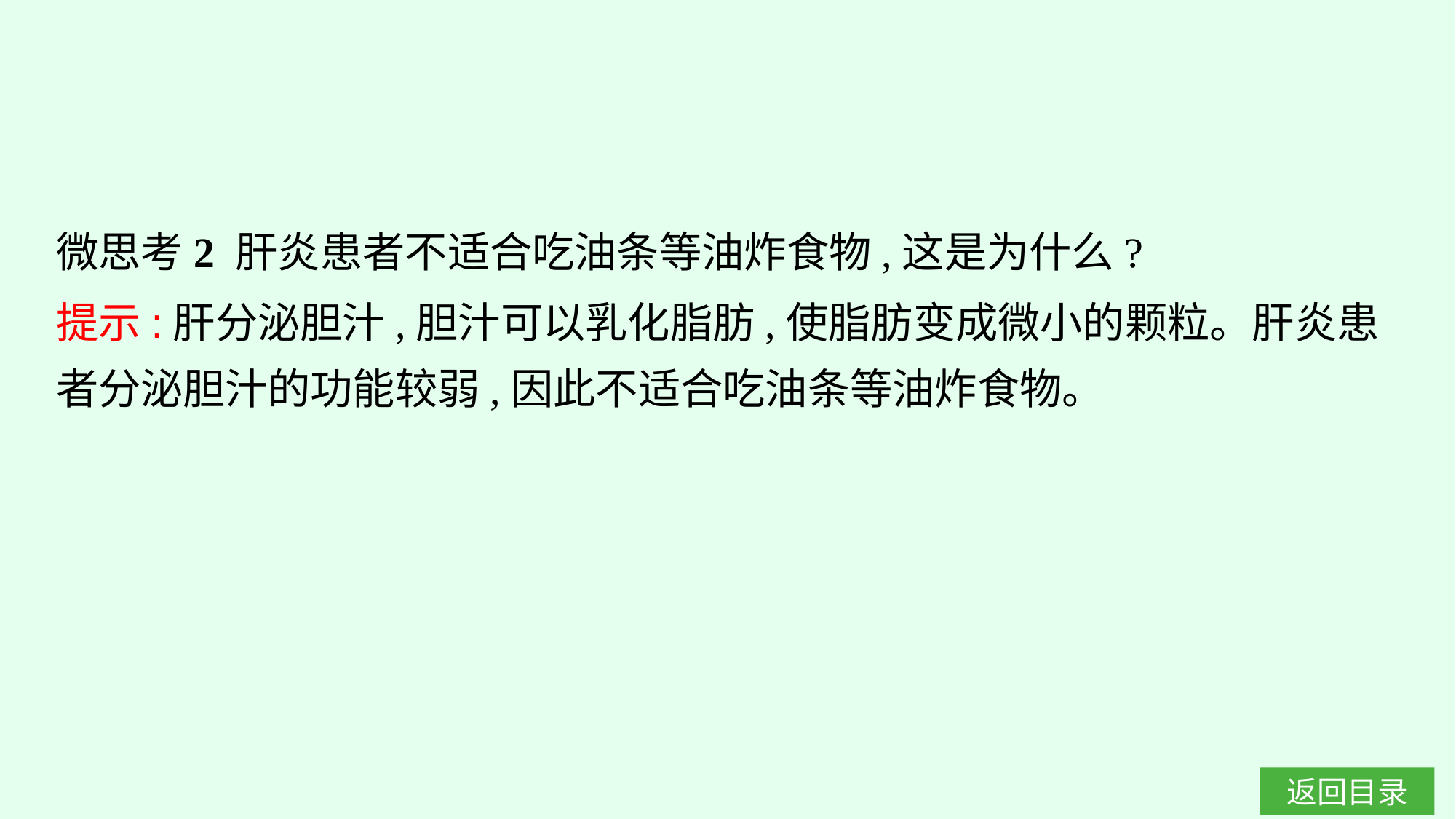

微思考2 肝炎患者不适合吃油条等油炸食物,这是为什么?
提示:肝分泌胆汁,胆汁可以乳化脂肪,使脂肪变成微小的颗粒。肝炎患者分泌胆汁的功能较弱,因此不适合吃油条等油炸食物。